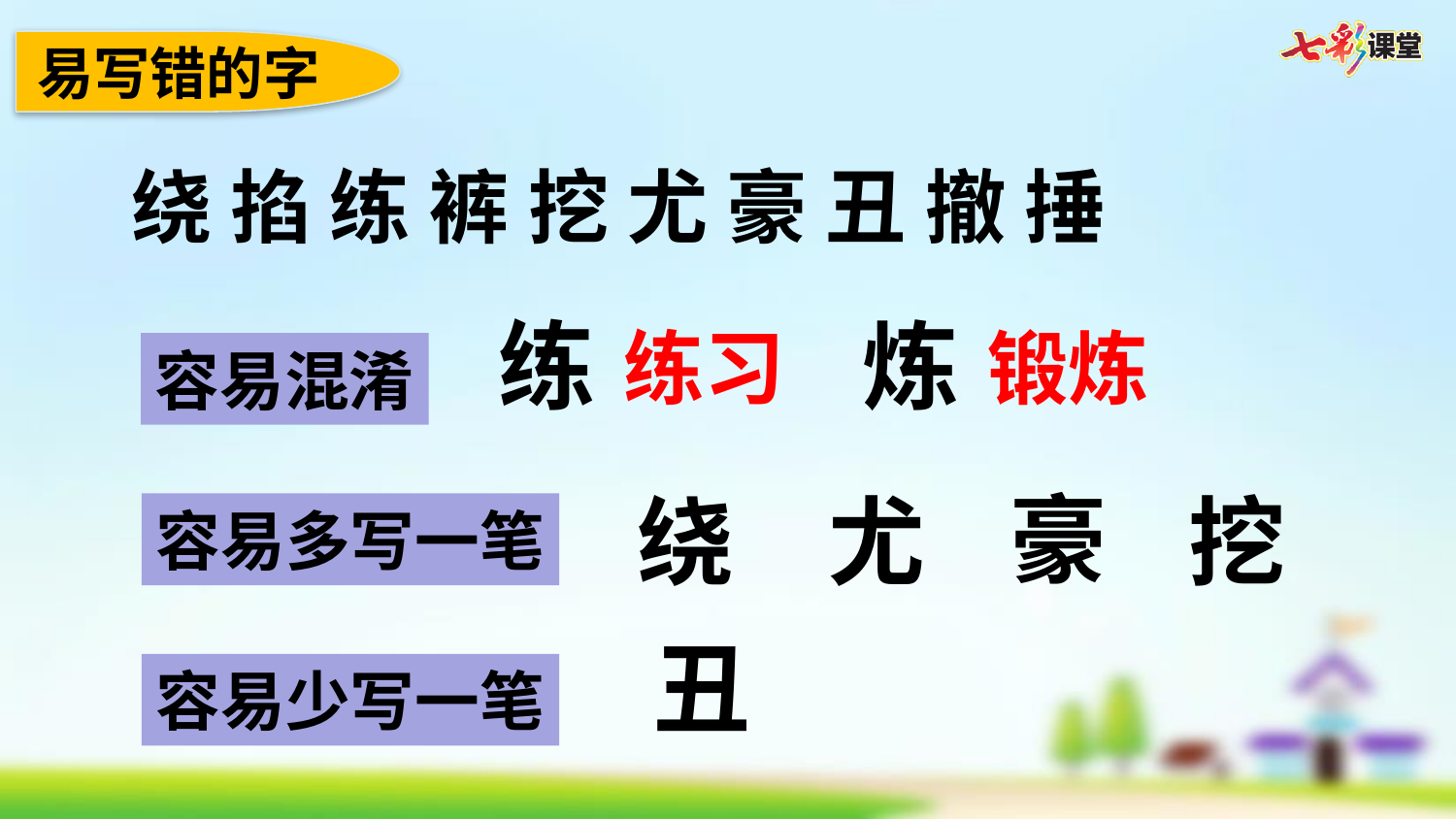

易写错的字
绕 掐 练 裤 挖 尤 豪 丑 撤 捶
练
炼
练习
锻炼
容易混淆
豪
绕
挖
尤
容易多写一笔
丑
容易少写一笔